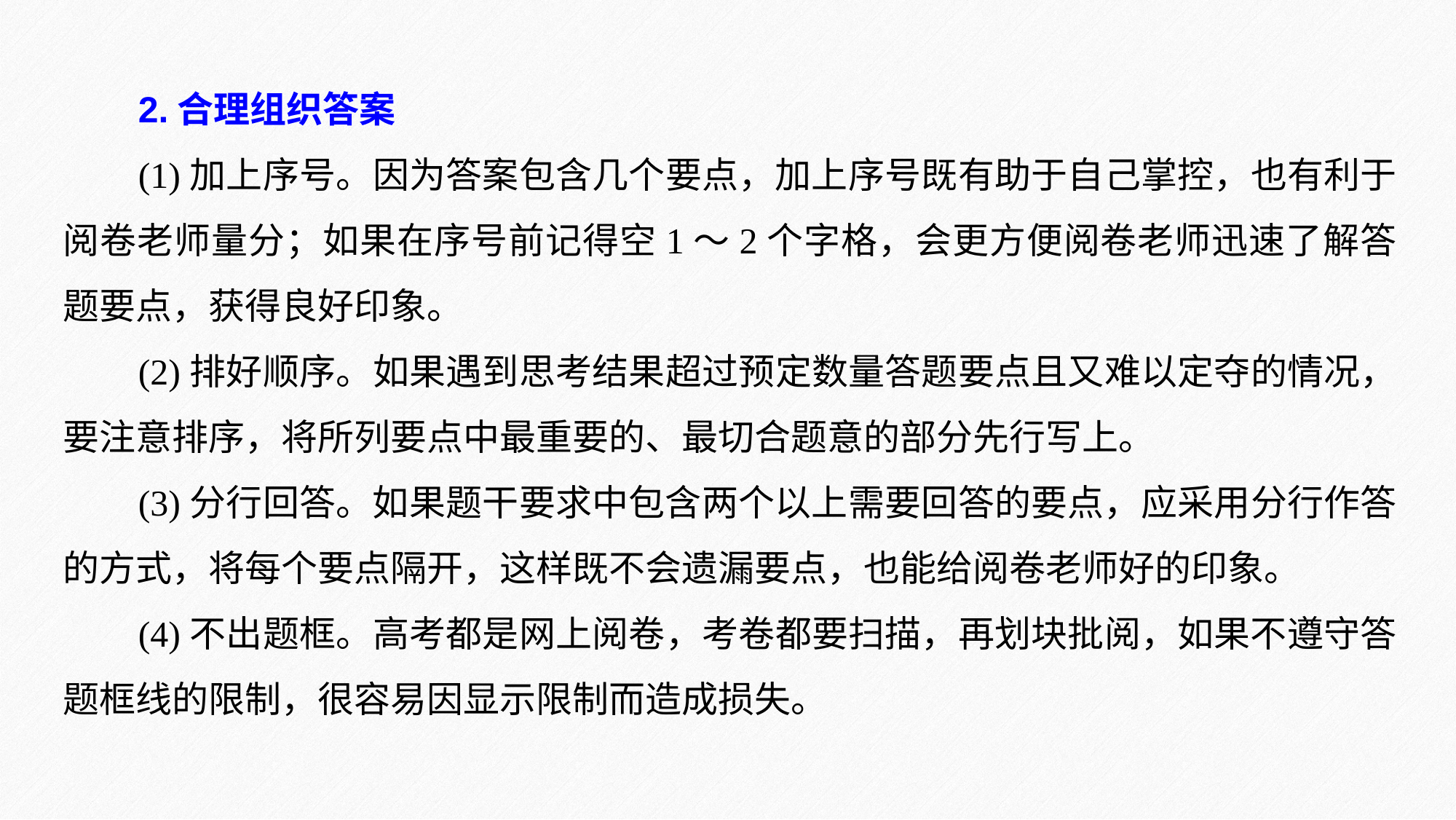

2.合理组织答案
(1)加上序号。因为答案包含几个要点，加上序号既有助于自己掌控，也有利于阅卷老师量分；如果在序号前记得空1～2个字格，会更方便阅卷老师迅速了解答题要点，获得良好印象。
(2)排好顺序。如果遇到思考结果超过预定数量答题要点且又难以定夺的情况，要注意排序，将所列要点中最重要的、最切合题意的部分先行写上。
(3)分行回答。如果题干要求中包含两个以上需要回答的要点，应采用分行作答的方式，将每个要点隔开，这样既不会遗漏要点，也能给阅卷老师好的印象。
(4)不出题框。高考都是网上阅卷，考卷都要扫描，再划块批阅，如果不遵守答题框线的限制，很容易因显示限制而造成损失。